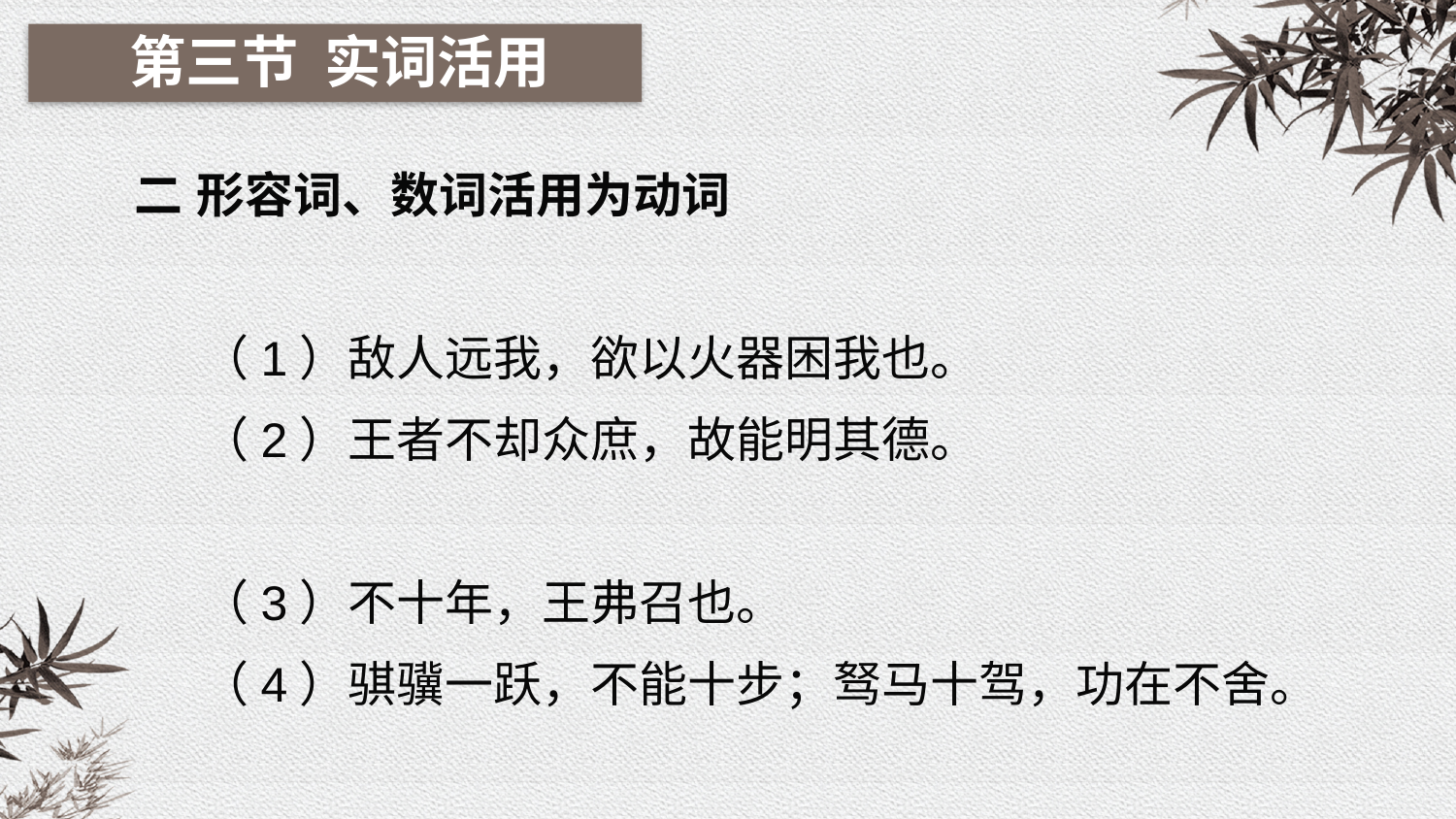

第三节  实词活用

二 形容词、数词活用为动词

    （1）敌人远我，欲以火器困我也。
    （2）王者不却众庶，故能明其德。

    （3）不十年，王弗召也。
    （4）骐骥一跃，不能十步；驽马十驾，功在不舍。